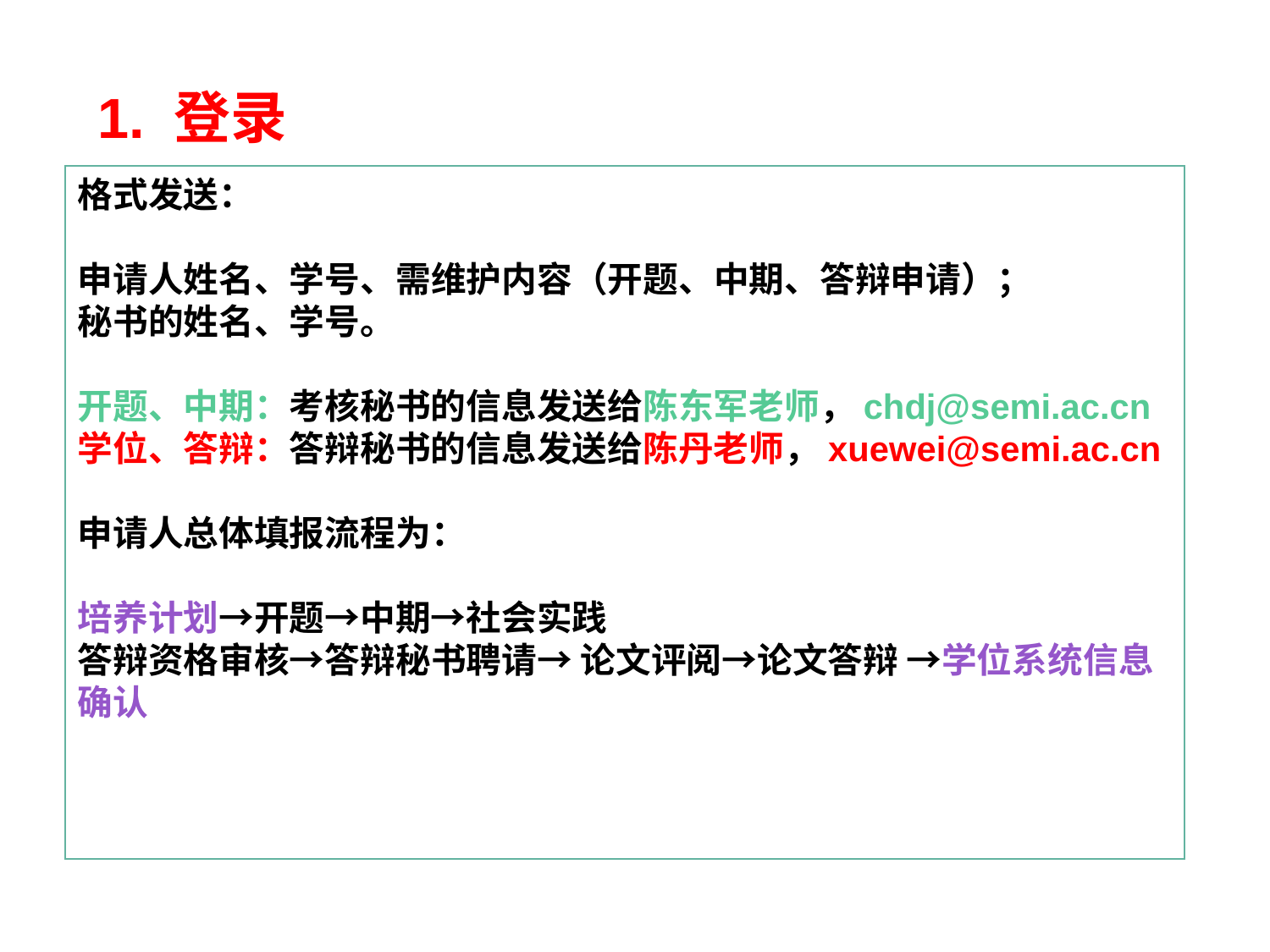

# 1. 登录
格式发送：

申请人姓名、学号、需维护内容（开题、中期、答辩申请）；
秘书的姓名、学号。

开题、中期：考核秘书的信息发送给陈东军老师，chdj@semi.ac.cn
学位、答辩：答辩秘书的信息发送给陈丹老师，xuewei@semi.ac.cn

申请人总体填报流程为：

培养计划→开题→中期→社会实践
答辩资格审核→答辩秘书聘请→ 论文评阅→论文答辩 →学位系统信息确认